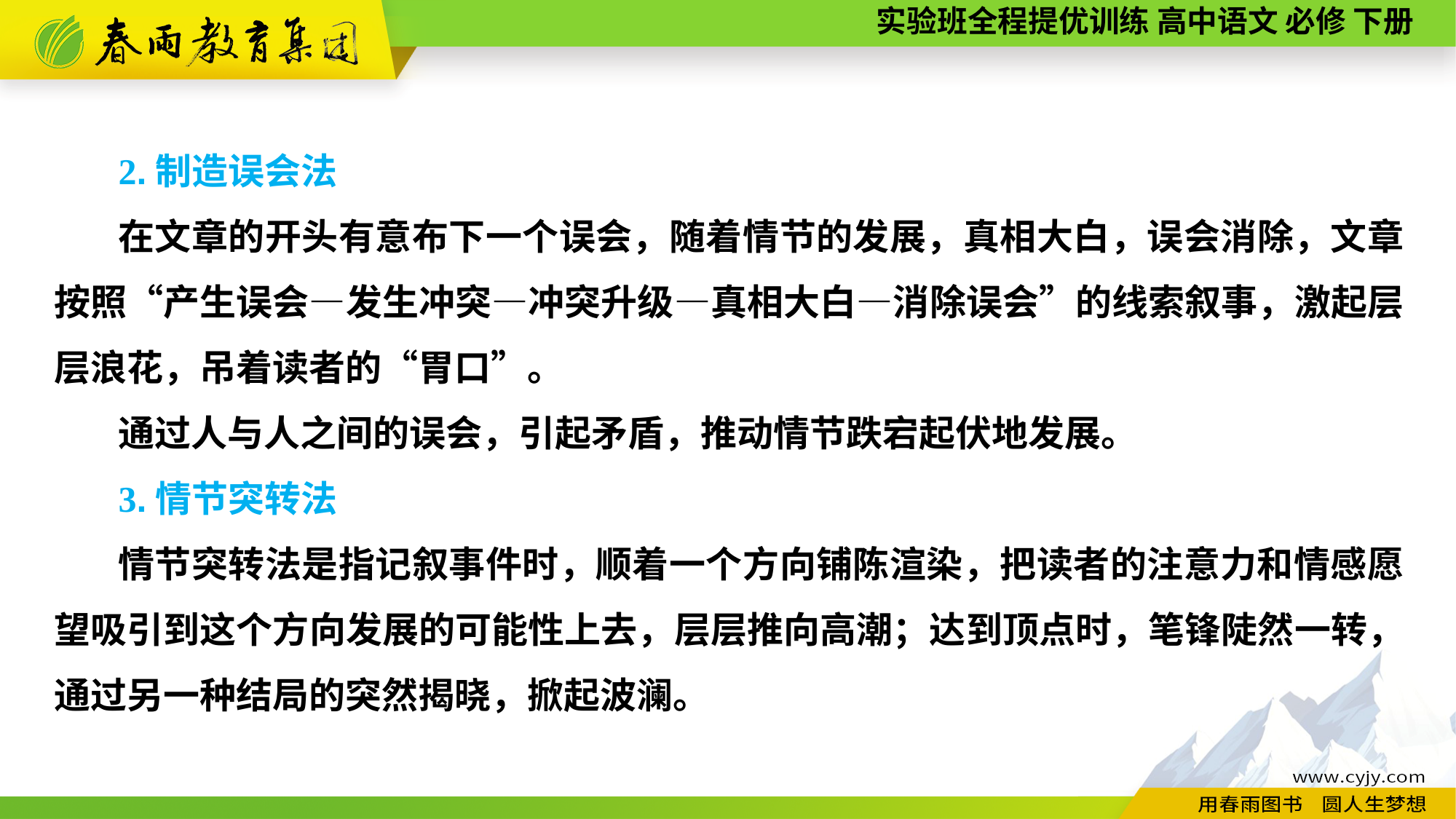

2.制造误会法
在文章的开头有意布下一个误会，随着情节的发展，真相大白，误会消除，文章按照“产生误会—发生冲突—冲突升级—真相大白—消除误会”的线索叙事，激起层层浪花，吊着读者的“胃口”。
通过人与人之间的误会，引起矛盾，推动情节跌宕起伏地发展。
3.情节突转法
情节突转法是指记叙事件时，顺着一个方向铺陈渲染，把读者的注意力和情感愿望吸引到这个方向发展的可能性上去，层层推向高潮；达到顶点时，笔锋陡然一转，通过另一种结局的突然揭晓，掀起波澜。